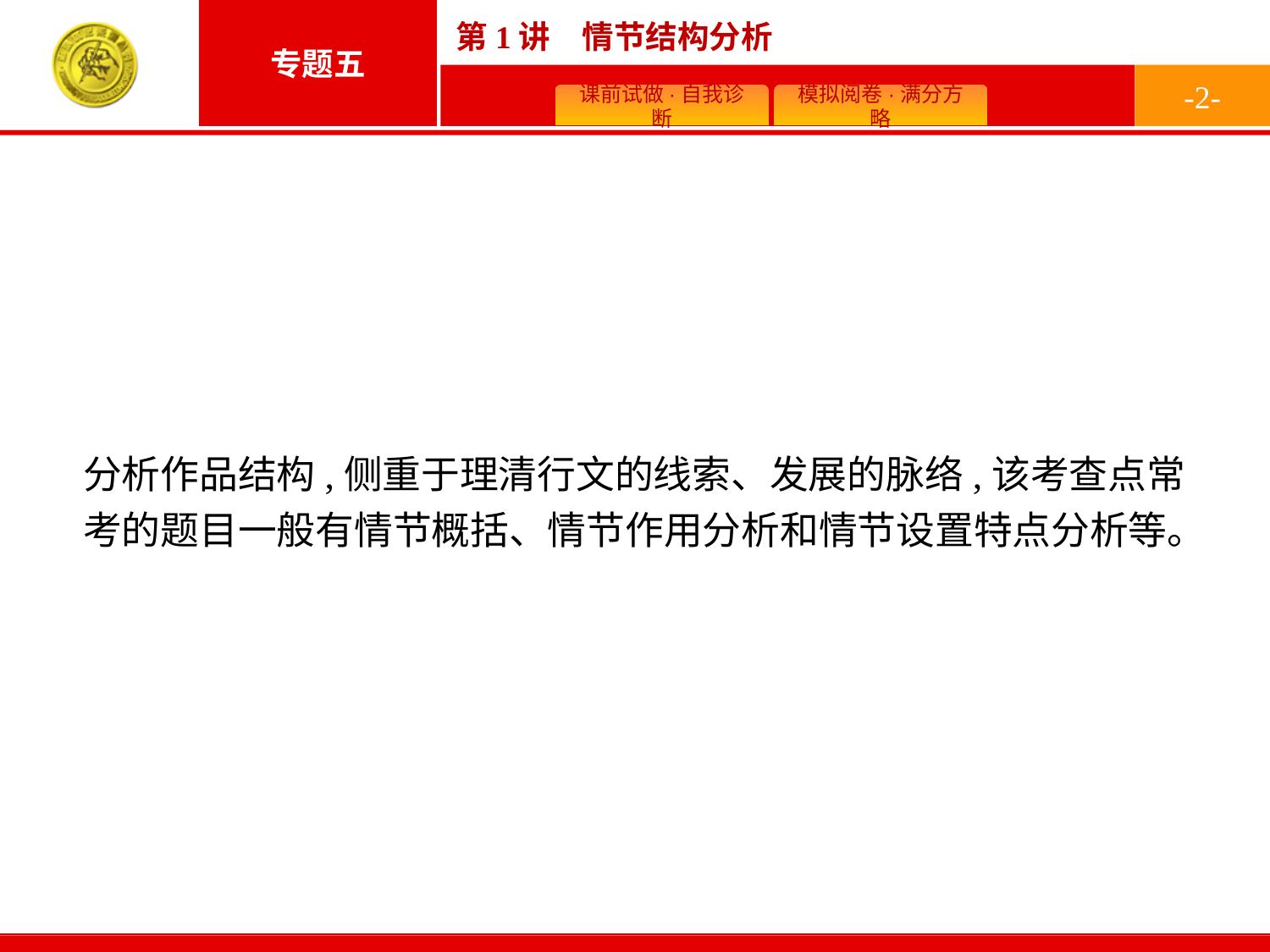

-2-
分析作品结构,侧重于理清行文的线索、发展的脉络,该考查点常考的题目一般有情节概括、情节作用分析和情节设置特点分析等。